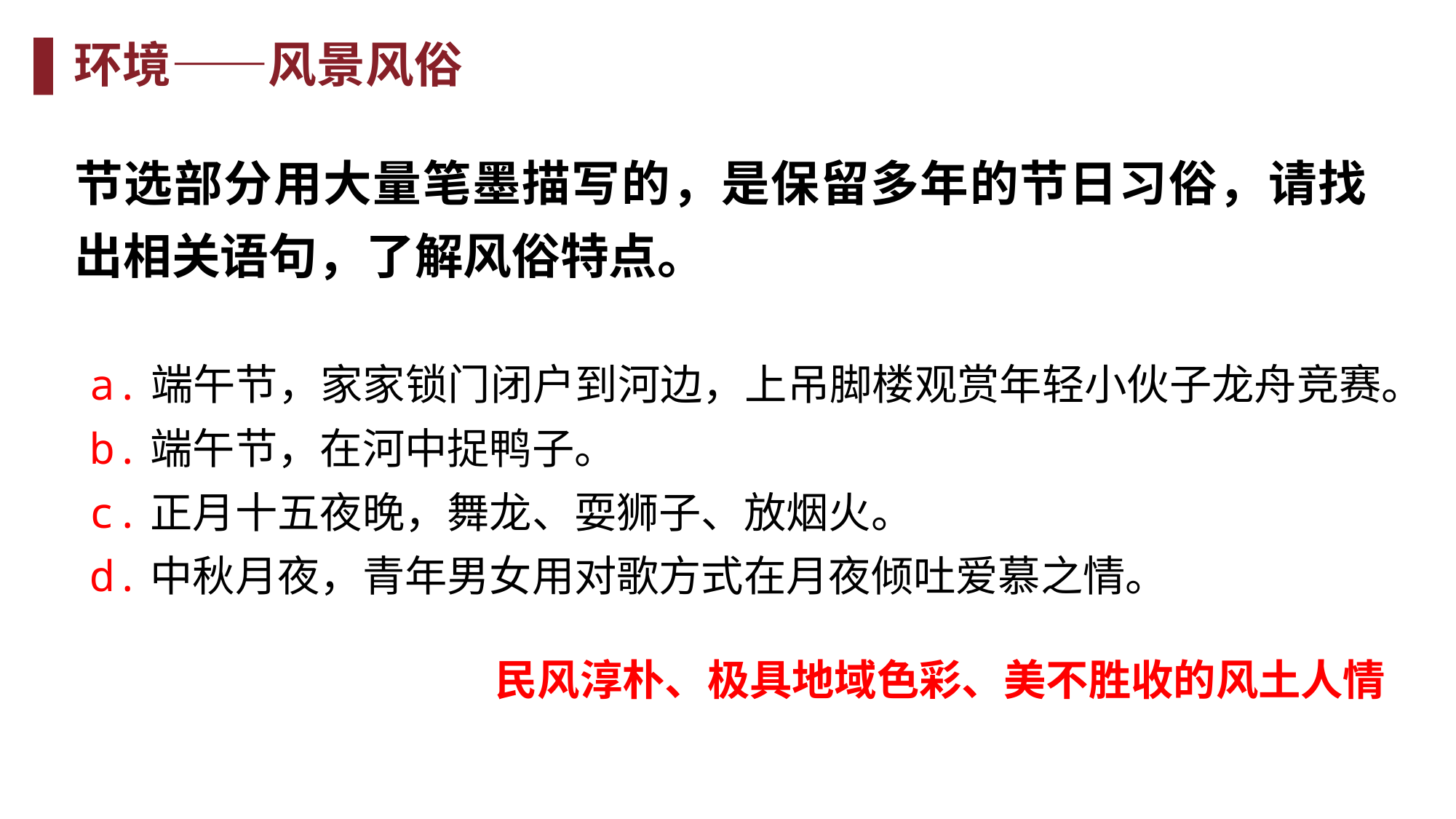

环境——风景风俗

节选部分用大量笔墨描写的，是保留多年的节日习俗，请找出相关语句，了解风俗特点。
a.端午节，家家锁门闭户到河边，上吊脚楼观赏年轻小伙子龙舟竞赛。
b.端午节，在河中捉鸭子。
c.正月十五夜晚，舞龙、耍狮子、放烟火。
d.中秋月夜，青年男女用对歌方式在月夜倾吐爱慕之情。
民风淳朴、极具地域色彩、美不胜收的风土人情